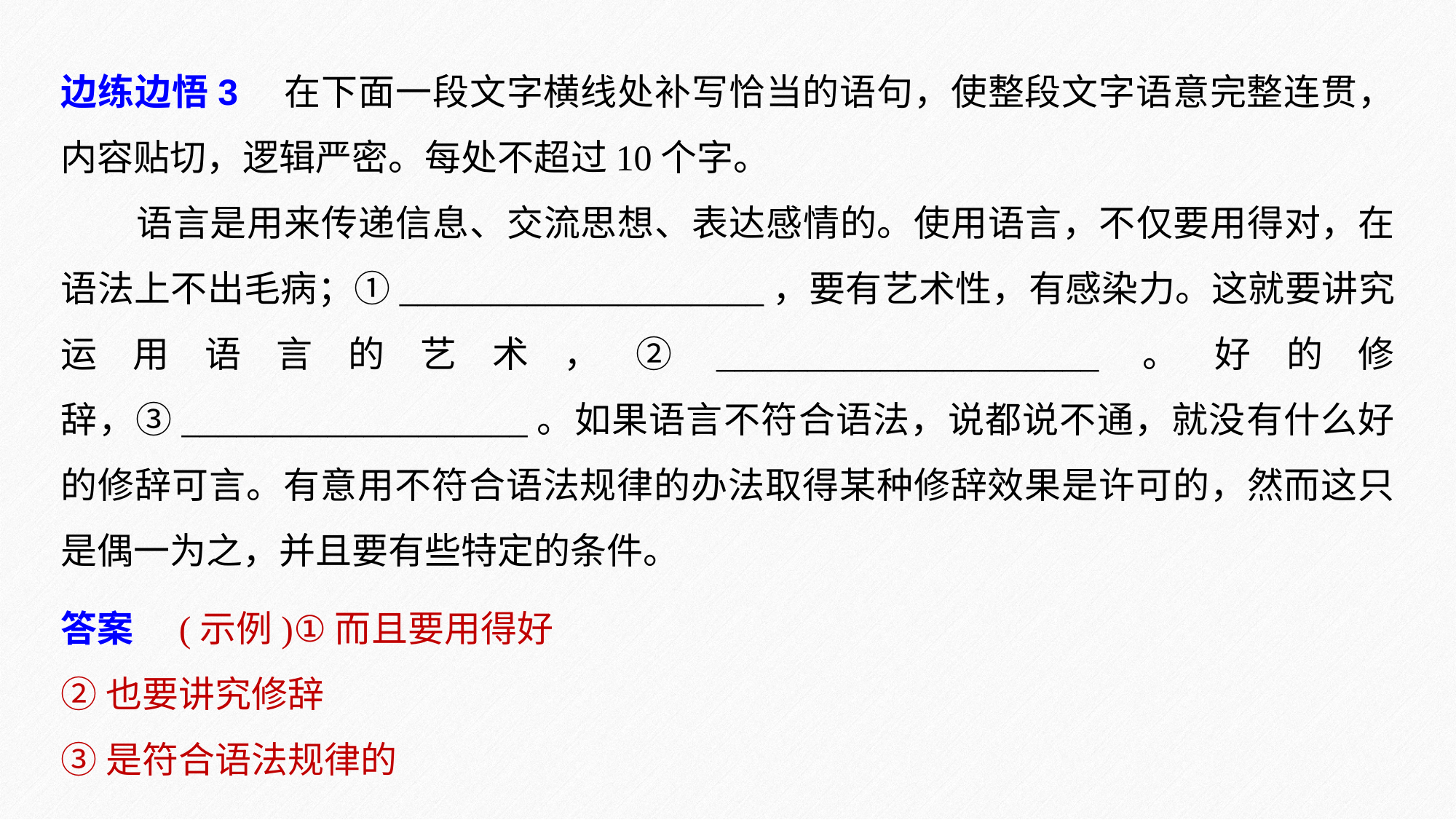

边练边悟3　在下面一段文字横线处补写恰当的语句，使整段文字语意完整连贯，内容贴切，逻辑严密。每处不超过10个字。
语言是用来传递信息、交流思想、表达感情的。使用语言，不仅要用得对，在语法上不出毛病；①____________________，要有艺术性，有感染力。这就要讲究运用语言的艺术，②_____________________。好的修辞，③___________________。如果语言不符合语法，说都说不通，就没有什么好的修辞可言。有意用不符合语法规律的办法取得某种修辞效果是许可的，然而这只是偶一为之，并且要有些特定的条件。
答案　(示例)①而且要用得好
②也要讲究修辞
③是符合语法规律的